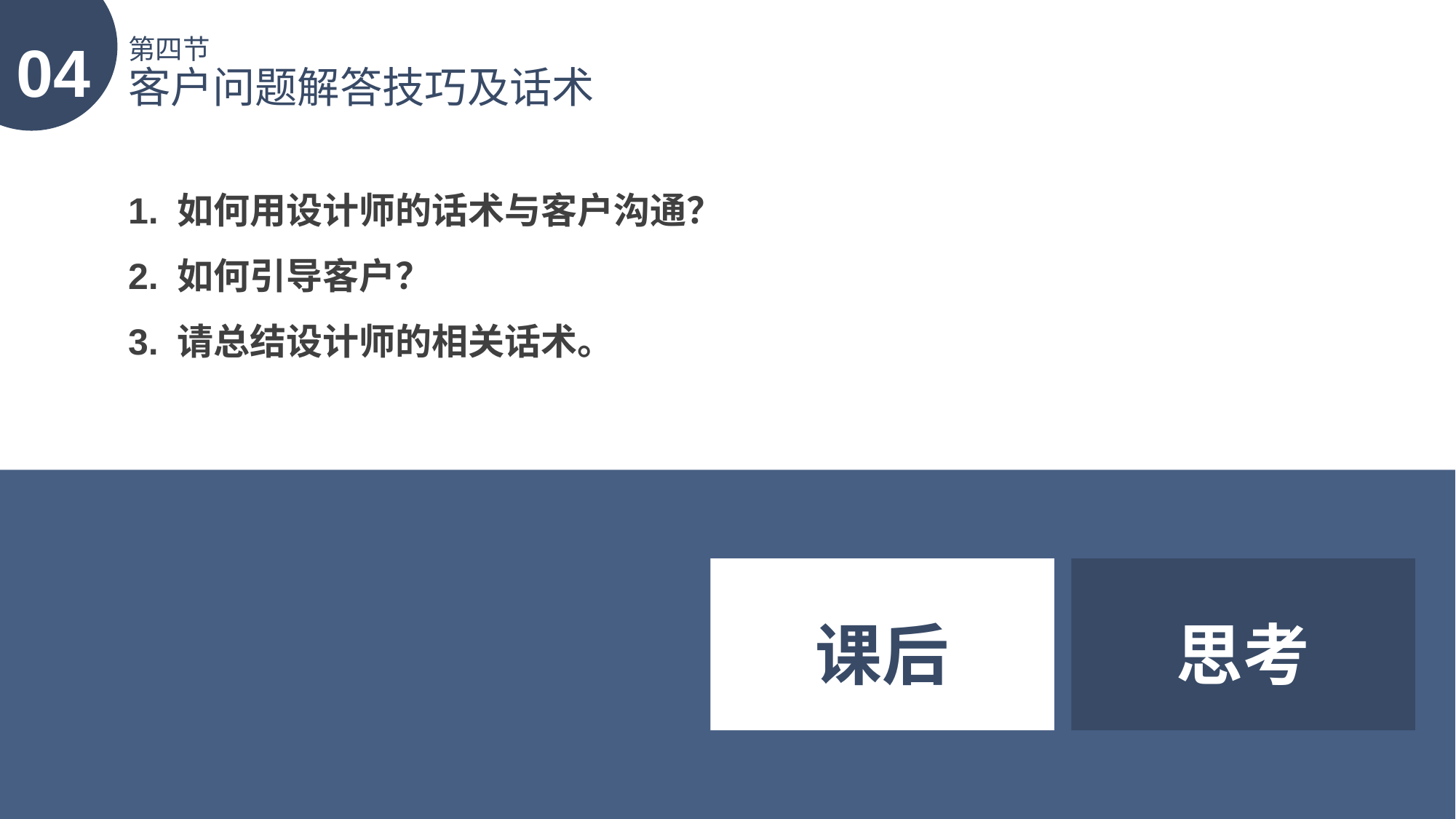

04
第四节
客户问题解答技巧及话术
1. 如何用设计师的话术与客户沟通？
2. 如何引导客户？
3. 请总结设计师的相关话术。

课后
思考